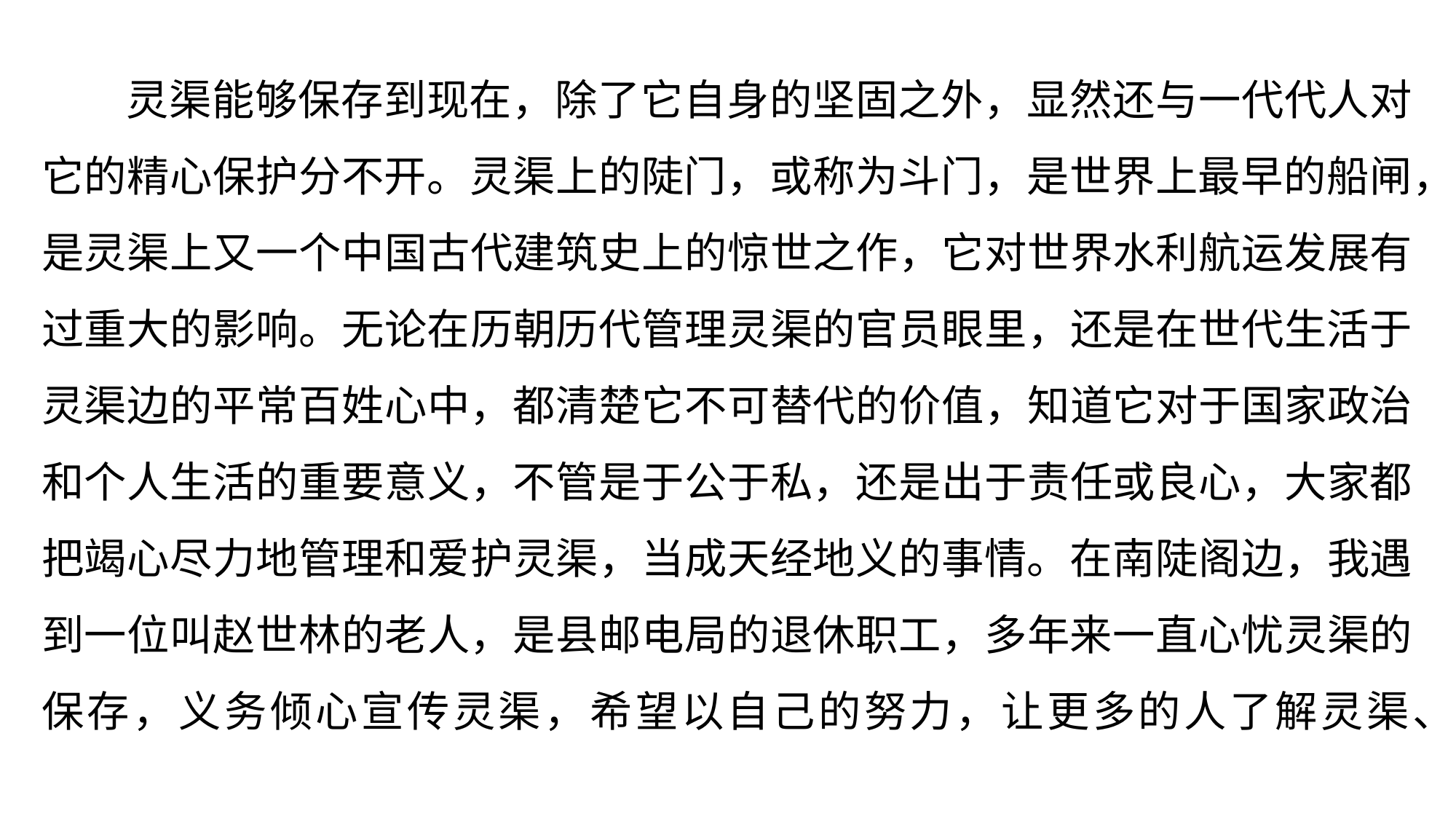

灵渠能够保存到现在，除了它自身的坚固之外，显然还与一代代人对它的精心保护分不开。灵渠上的陡门，或称为斗门，是世界上最早的船闸，是灵渠上又一个中国古代建筑史上的惊世之作，它对世界水利航运发展有过重大的影响。无论在历朝历代管理灵渠的官员眼里，还是在世代生活于灵渠边的平常百姓心中，都清楚它不可替代的价值，知道它对于国家政治和个人生活的重要意义，不管是于公于私，还是出于责任或良心，大家都把竭心尽力地管理和爱护灵渠，当成天经地义的事情。在南陡阁边，我遇到一位叫赵世林的老人，是县邮电局的退休职工，多年来一直心忧灵渠的保存，义务倾心宣传灵渠，希望以自己的努力，让更多的人了解灵渠、